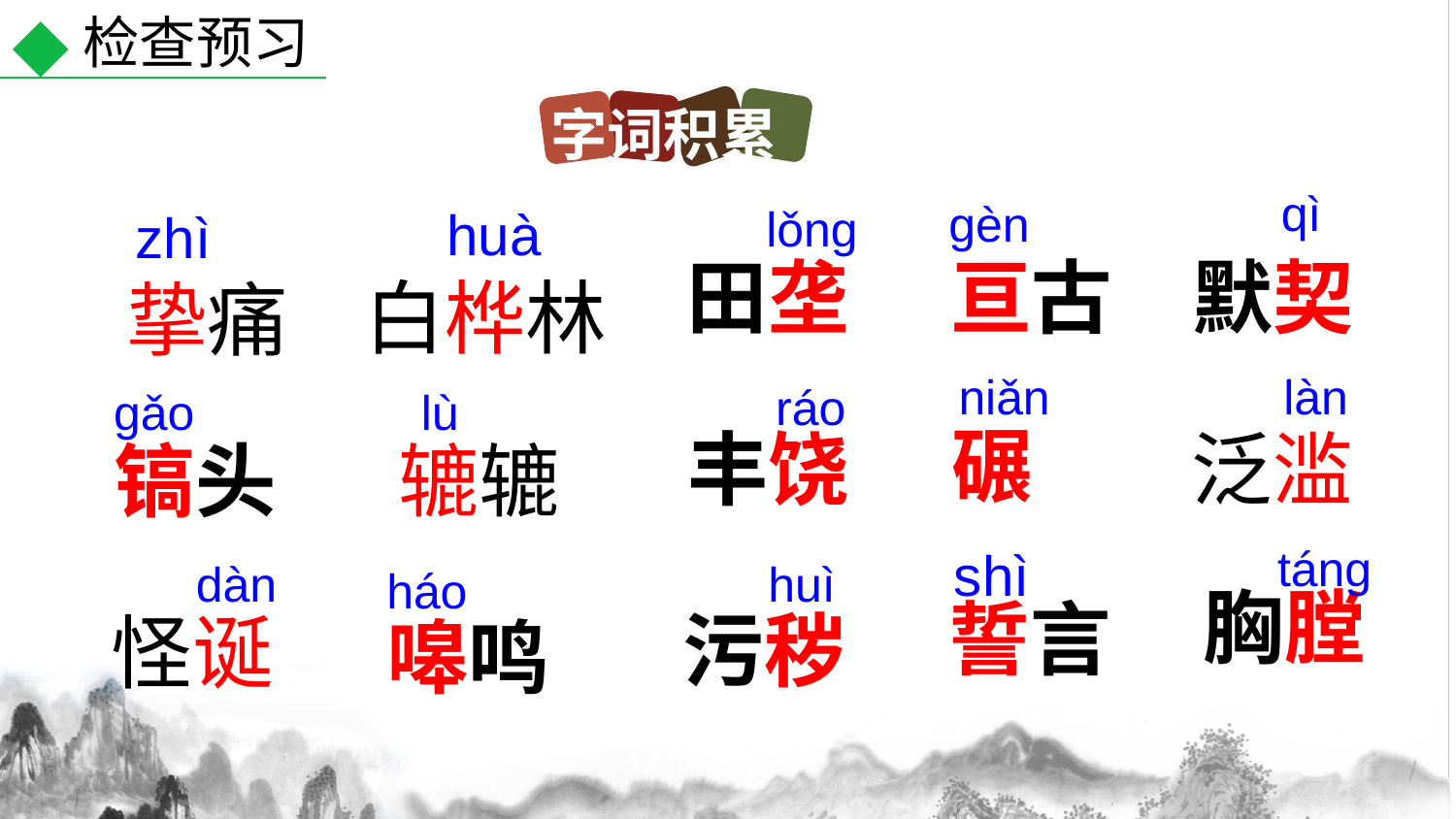

检查预习

字词积累

qì
gèn
huà
lǒng
zhì
田垄
亘古
默契
白桦林
挚痛
niǎn
làn
ráo
gǎo
lù
碾
丰饶
泛滥
镐头
辘辘
táng
shì
dàn
huì
háo
胸膛
誓言
污秽
怪诞
嗥鸣